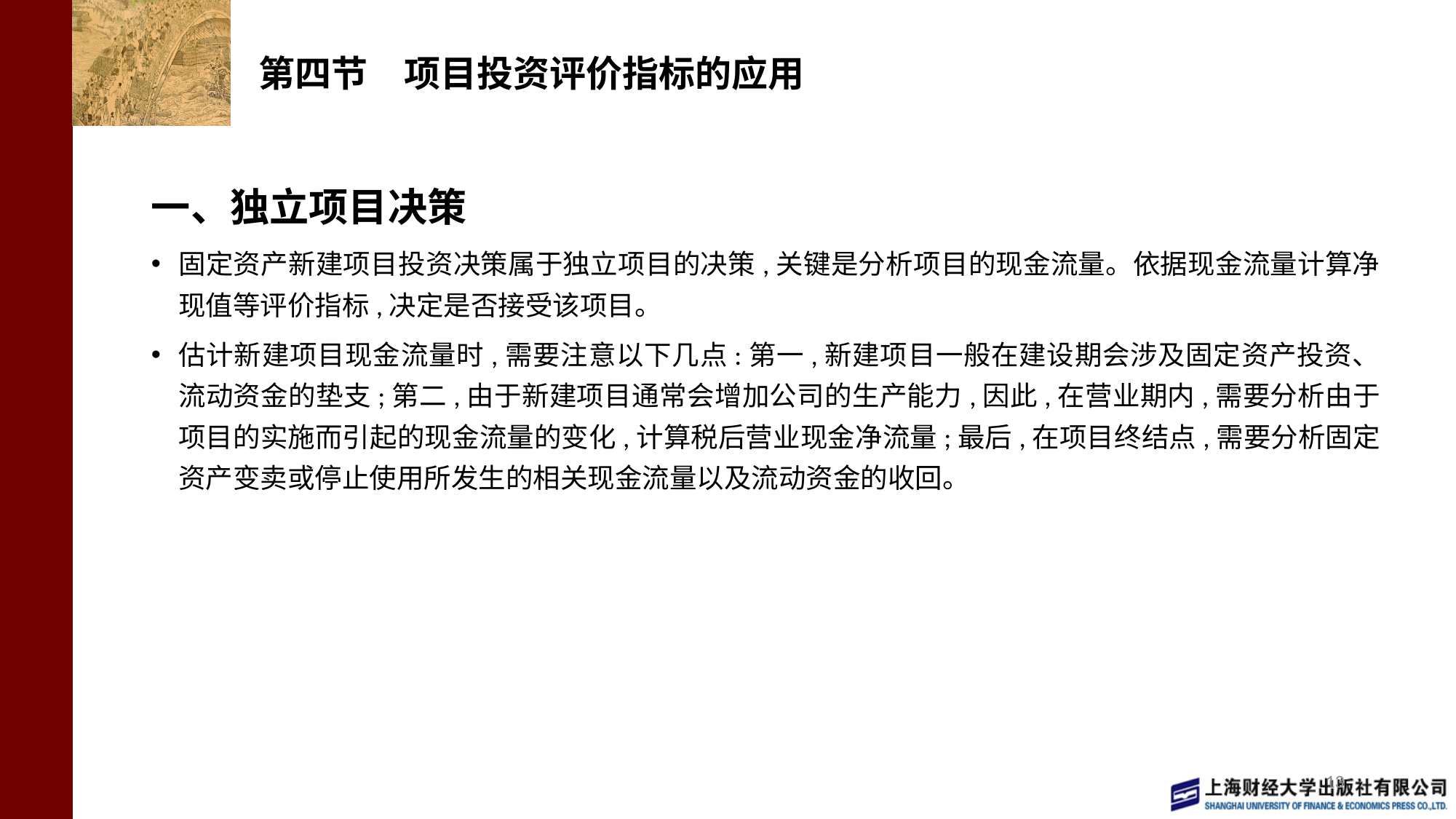

# 第四节　项目投资评价指标的应用
一、独立项目决策
固定资产新建项目投资决策属于独立项目的决策,关键是分析项目的现金流量。依据现金流量计算净现值等评价指标,决定是否接受该项目。
估计新建项目现金流量时,需要注意以下几点:第一,新建项目一般在建设期会涉及固定资产投资、流动资金的垫支;第二,由于新建项目通常会增加公司的生产能力,因此,在营业期内,需要分析由于项目的实施而引起的现金流量的变化,计算税后营业现金净流量;最后,在项目终结点,需要分析固定资产变卖或停止使用所发生的相关现金流量以及流动资金的收回。

13